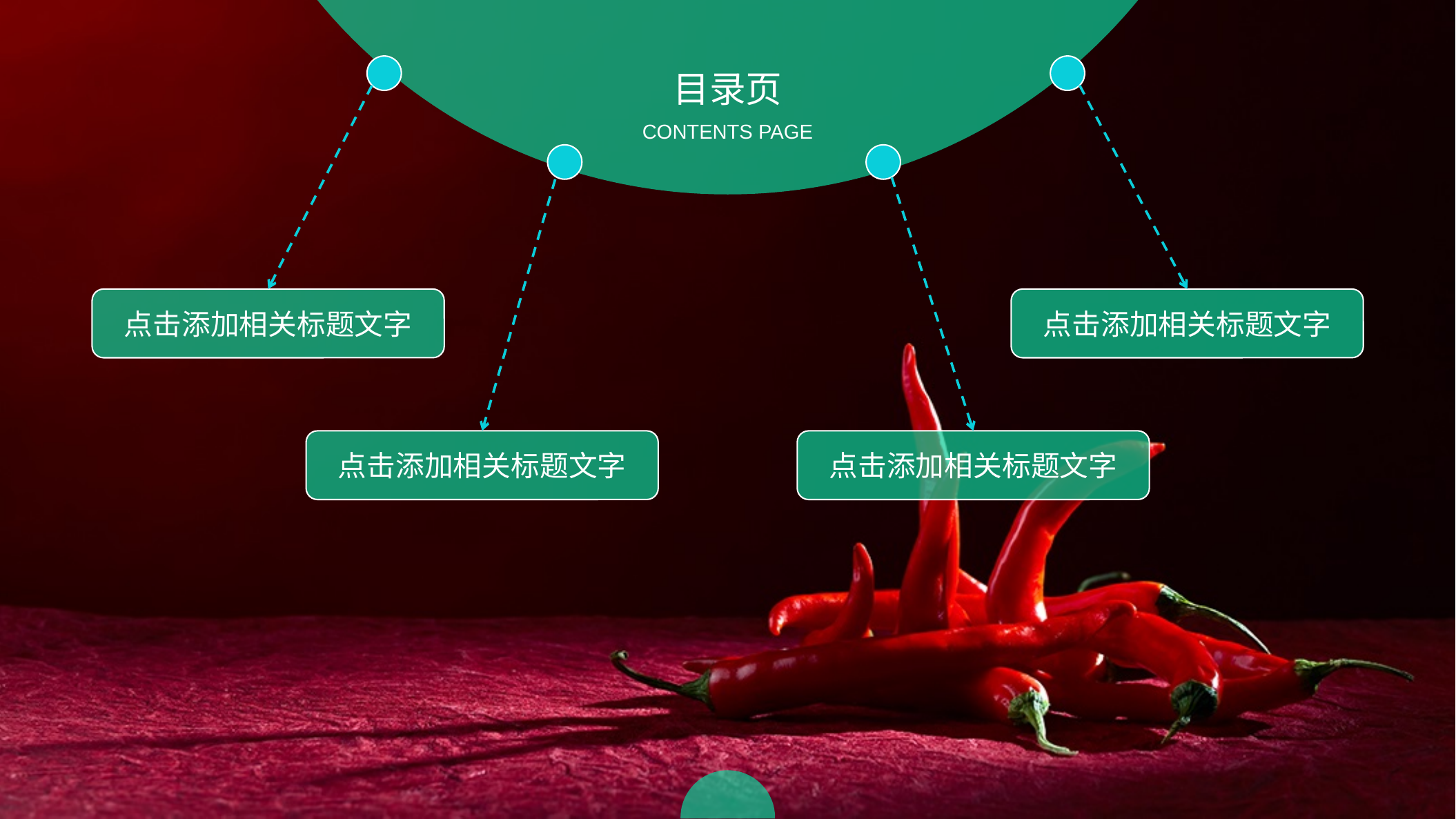

目录页
CONTENTS PAGE

点击添加相关标题文字
点击添加相关标题文字
点击添加相关标题文字
点击添加相关标题文字